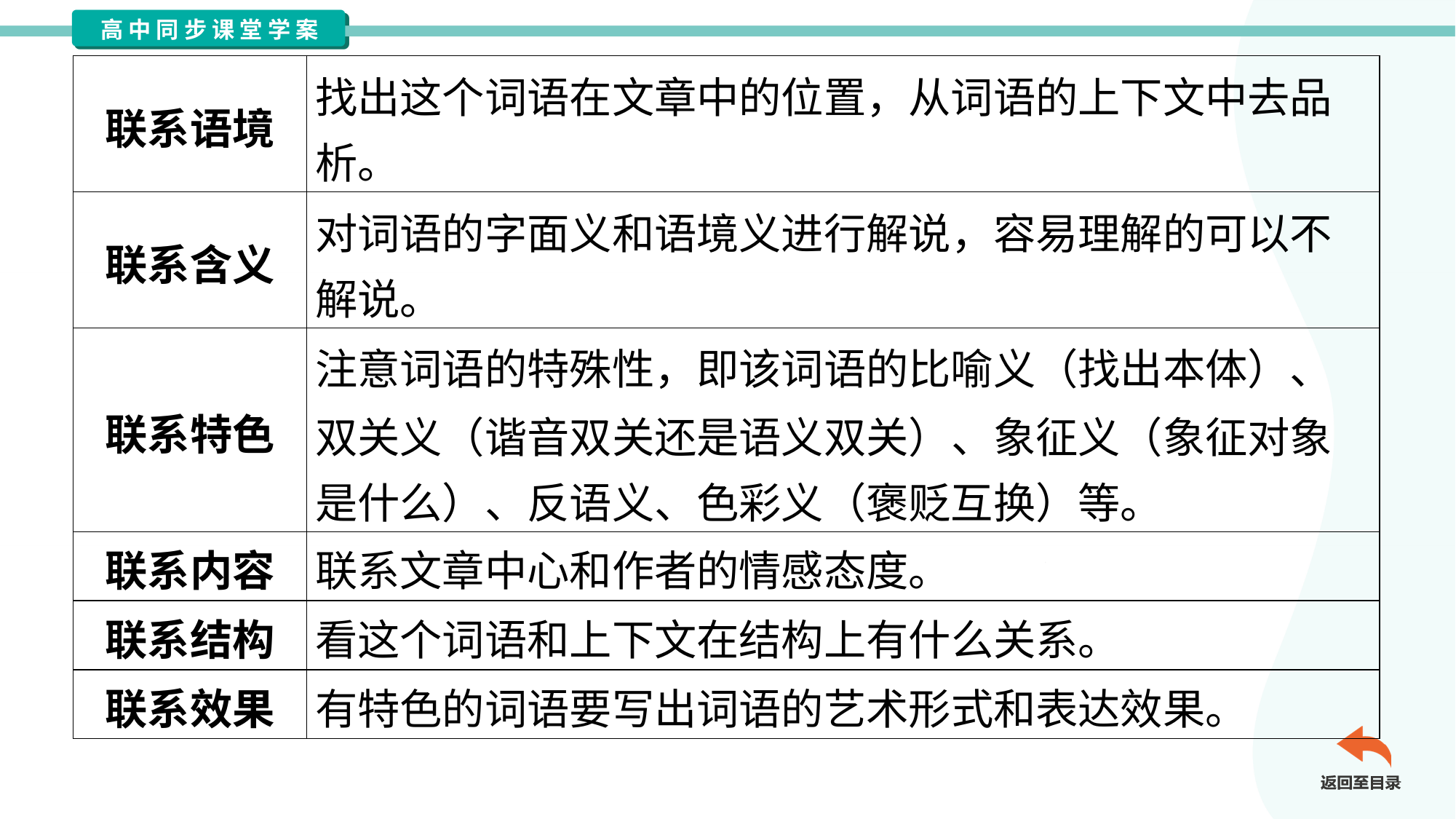

| 联系语境 | 找出这个词语在文章中的位置，从词语的上下文中去品 析。 |
| --- | --- |
| 联系含义 | 对词语的字面义和语境义进行解说，容易理解的可以不 解说。 |
| 联系特色 | 注意词语的特殊性，即该词语的比喻义（找出本体）、 双关义（谐音双关还是语义双关）、象征义（象征对象 是什么）、反语义、色彩义（褒贬互换）等。 |
| 联系内容 | 联系文章中心和作者的情感态度。 |
| 联系结构 | 看这个词语和上下文在结构上有什么关系。 |
| 联系效果 | 有特色的词语要写出词语的艺术形式和表达效果。 |